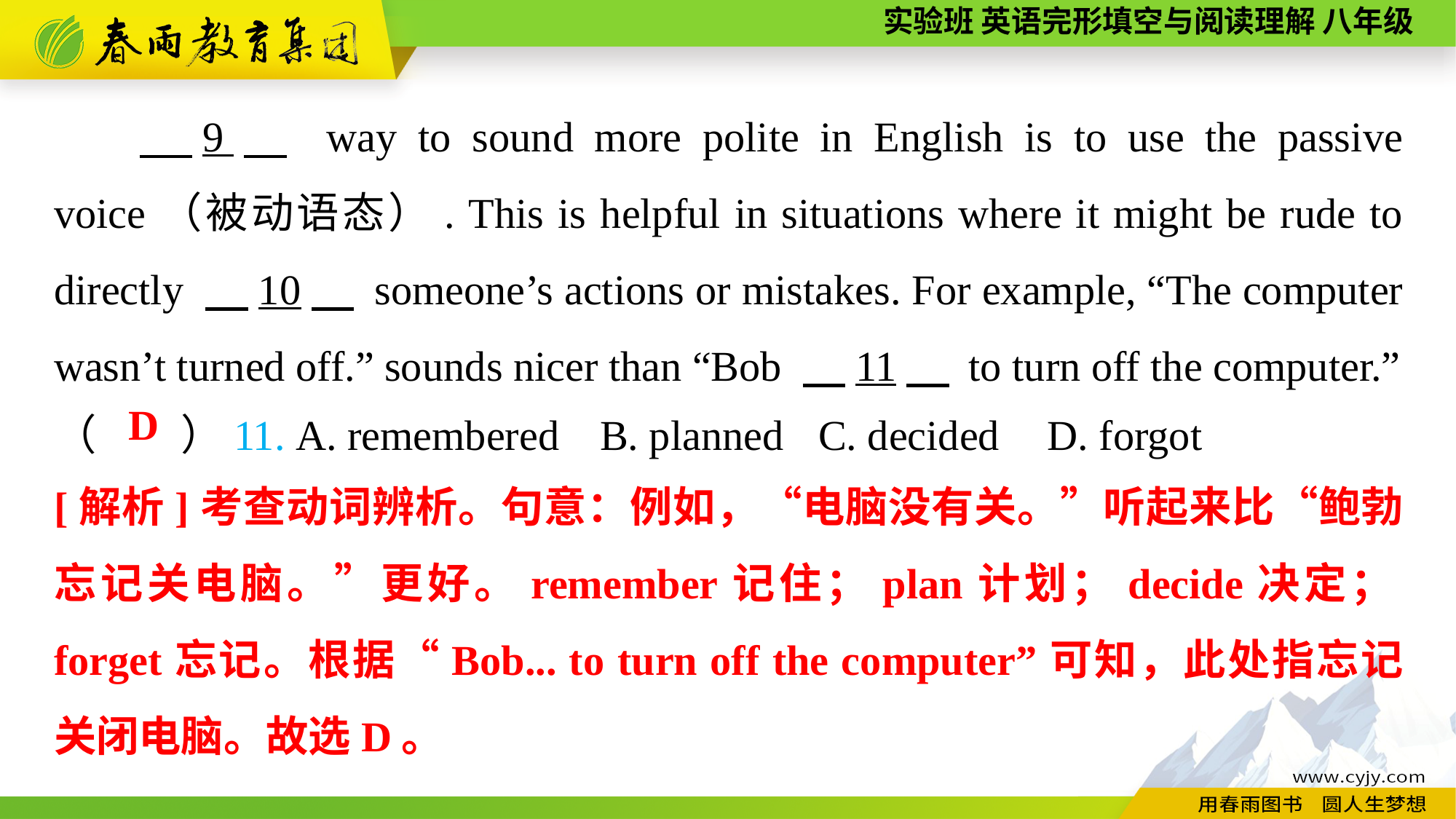

9　 way to sound more polite in English is to use the passive voice（被动语态）. This is helpful in situations where it might be rude to directly 　10　 someone’s actions or mistakes. For example, “The computer wasn’t turned off.” sounds nicer than “Bob 　11　 to turn off the computer.”
（　　）11. A. remembered	B. planned	C. decided	 D. forgot
D
[解析]考查动词辨析。句意：例如，“电脑没有关。”听起来比“鲍勃忘记关电脑。”更好。remember记住；plan计划；decide决定；forget忘记。根据“Bob... to turn off the computer”可知，此处指忘记关闭电脑。故选D。